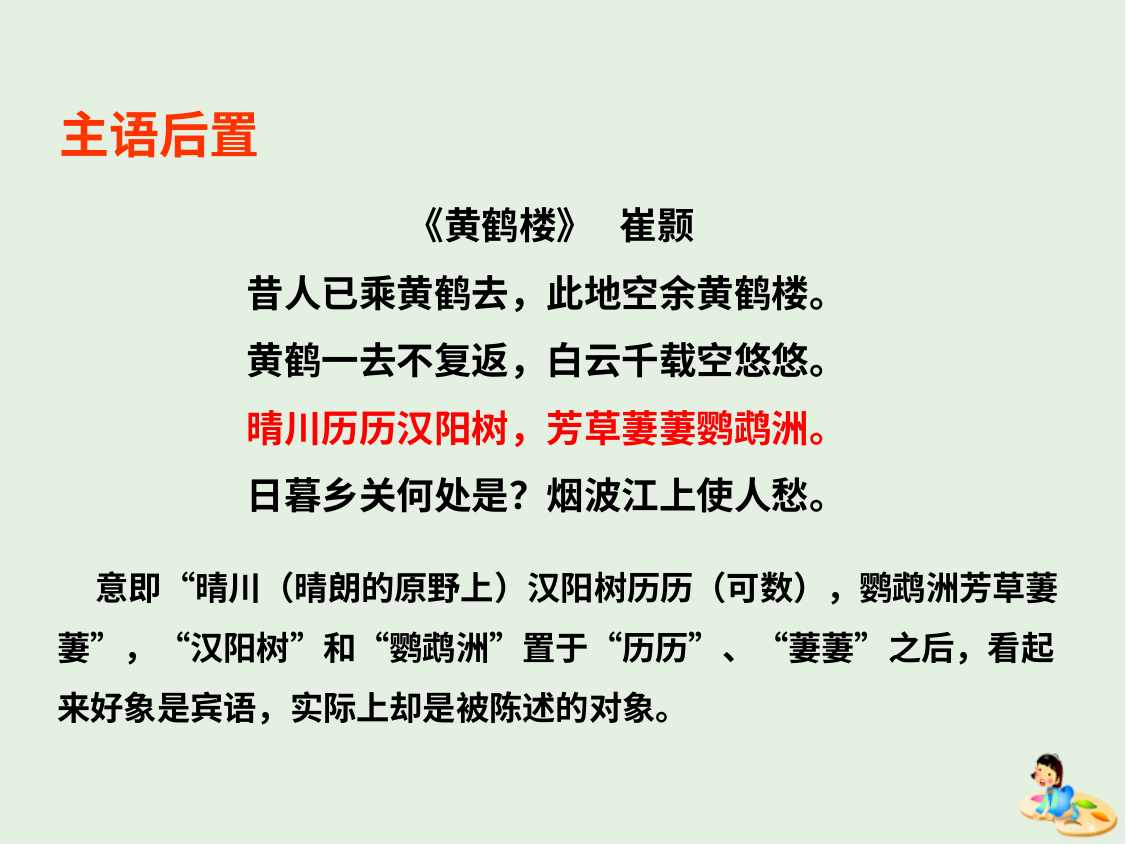

主语后置
《黄鹤楼》   崔颢
昔人已乘黄鹤去，此地空余黄鹤楼。
黄鹤一去不复返，白云千载空悠悠。
晴川历历汉阳树，芳草萋萋鹦鹉洲。
日暮乡关何处是？烟波江上使人愁。
    意即“晴川（晴朗的原野上）汉阳树历历（可数），鹦鹉洲芳草萋萋”，“汉阳树”和“鹦鹉洲”置于“历历”、“萋萋”之后，看起来好象是宾语，实际上却是被陈述的对象。